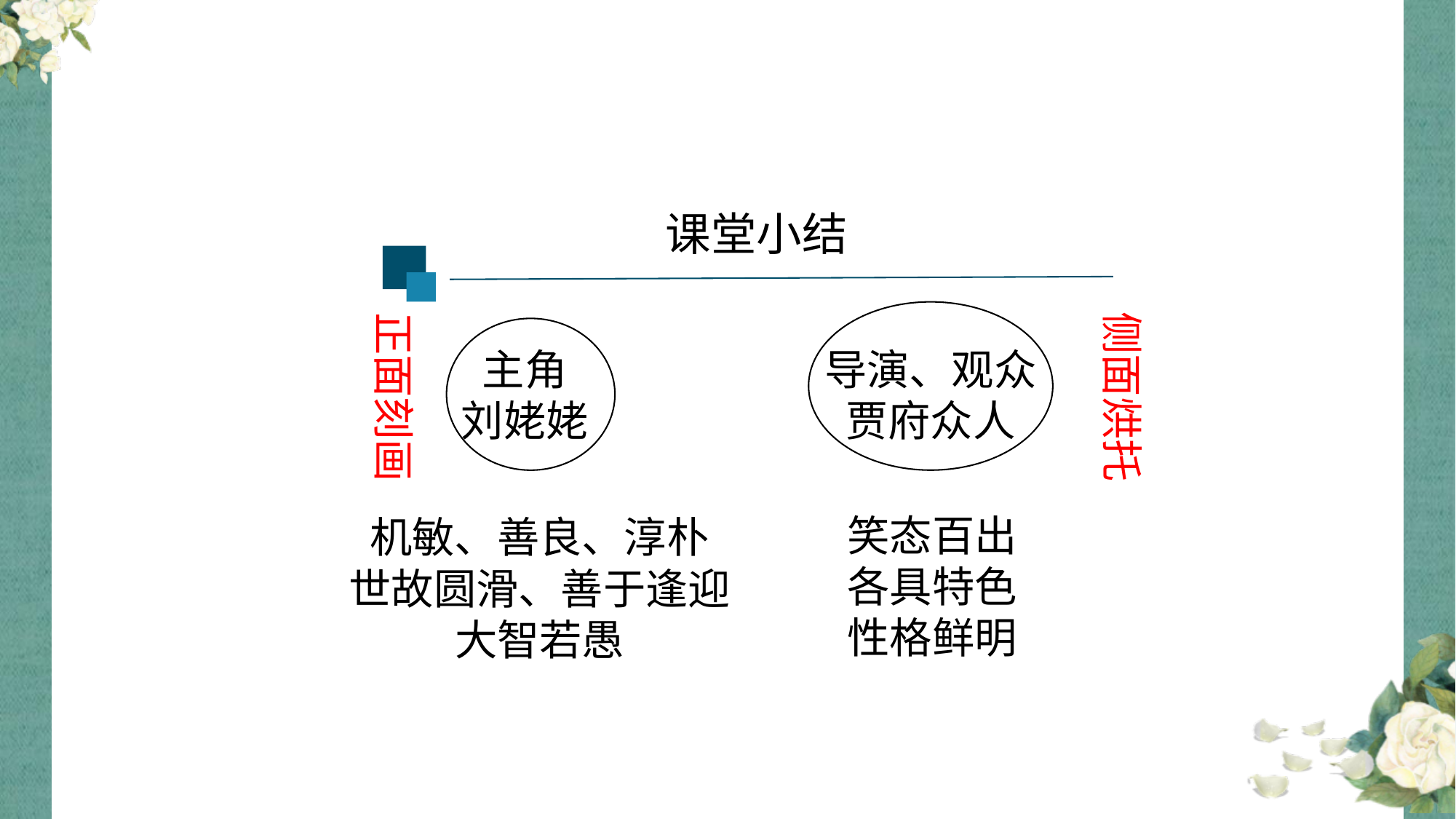

课堂小结

侧面烘托
正面刻画

主角
刘姥姥
导演、观众
贾府众人
笑态百出
各具特色
性格鲜明
机敏、善良、淳朴
世故圆滑、善于逢迎
大智若愚